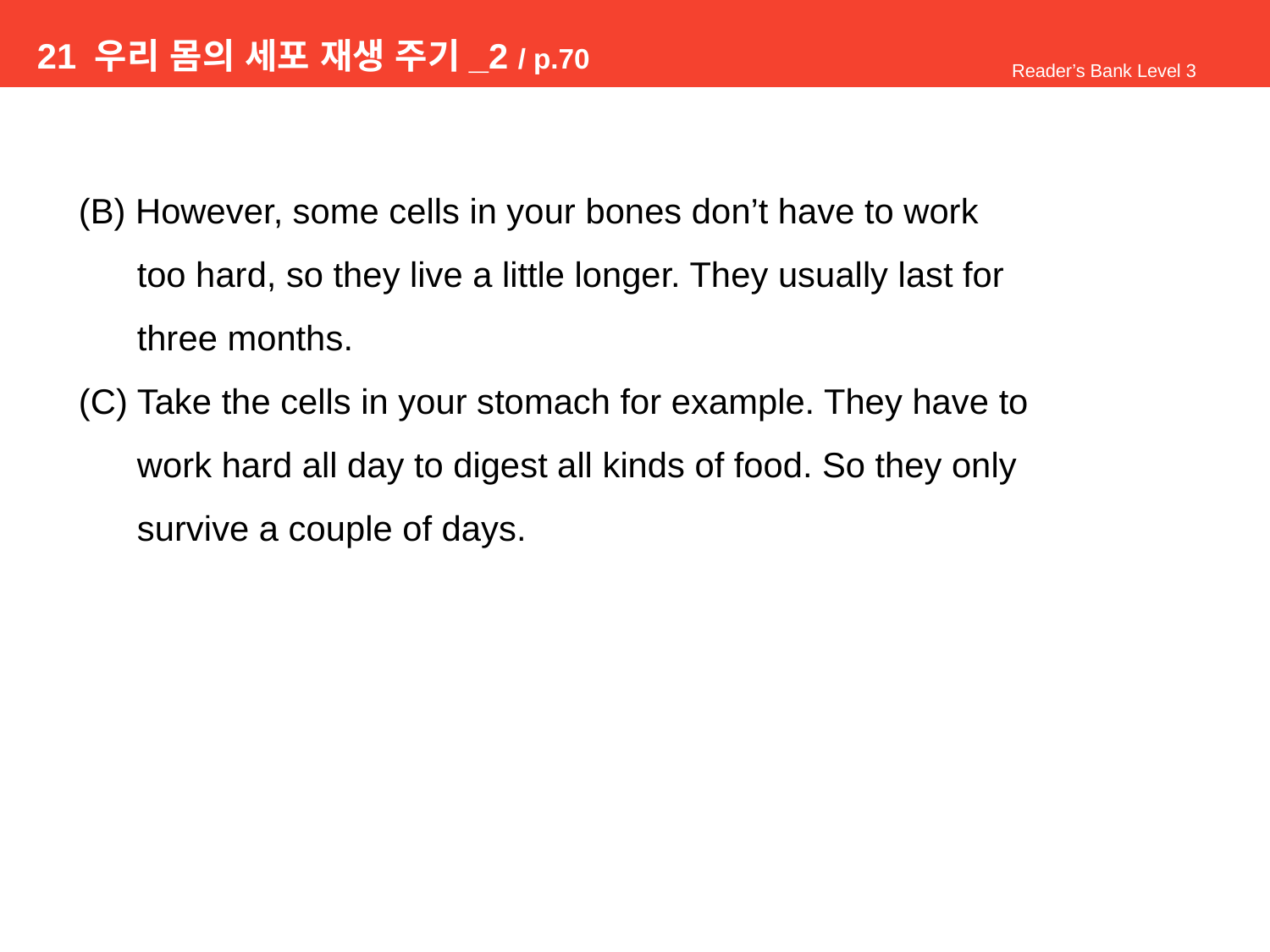

# 21 우리 몸의 세포 재생 주기_2 / p.70
Reader’s Bank Level 3

(B) However, some cells in your bones don’t have to work
      too hard, so they live a little longer. They usually last for
      three months.
(C) Take the cells in your stomach for example. They have to
      work hard all day to digest all kinds of food. So they only
      survive a couple of days.